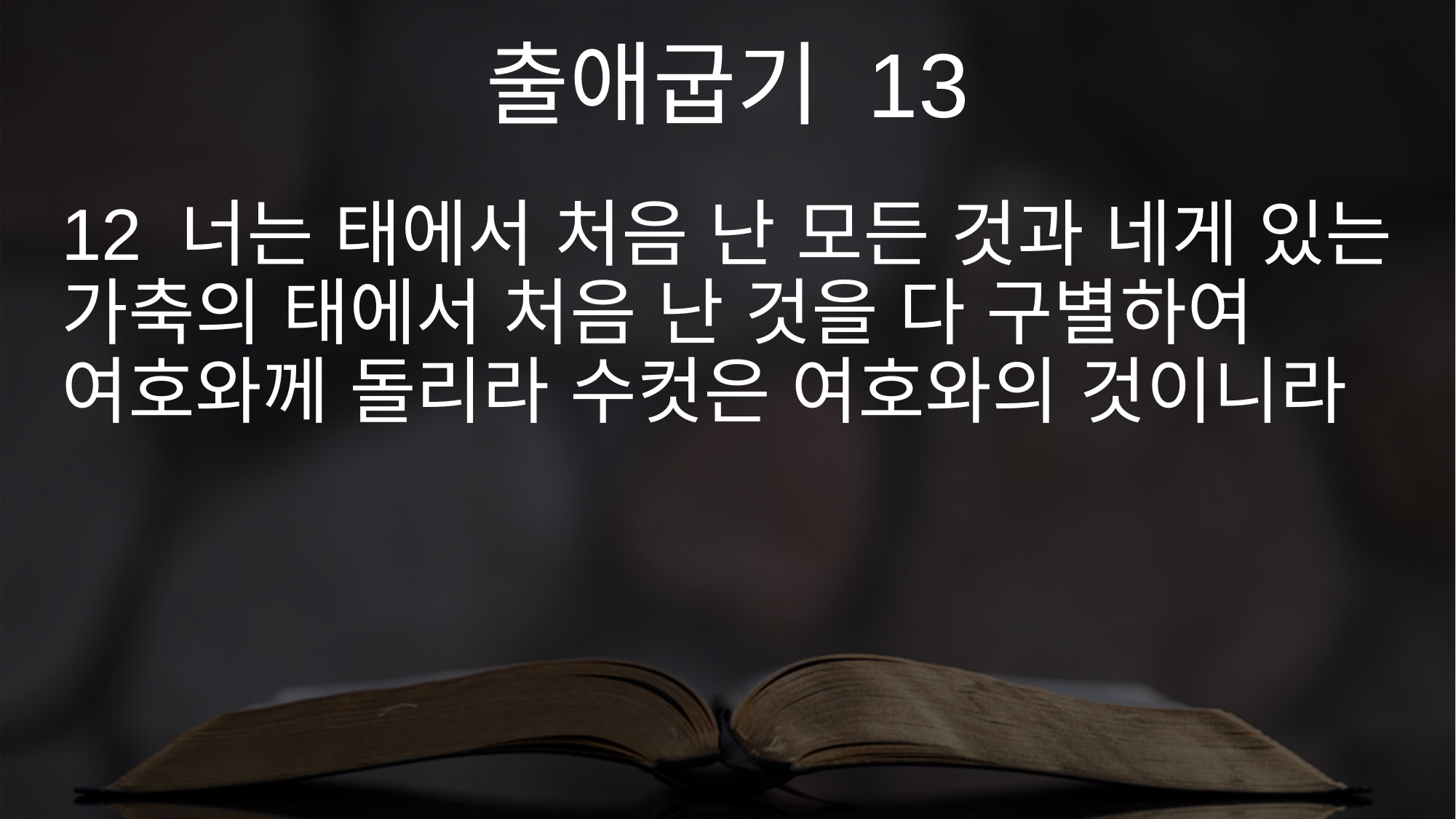

출애굽기 13
12 너는 태에서 처음 난 모든 것과 네게 있는 가축의 태에서 처음 난 것을 다 구별하여 여호와께 돌리라 수컷은 여호와의 것이니라